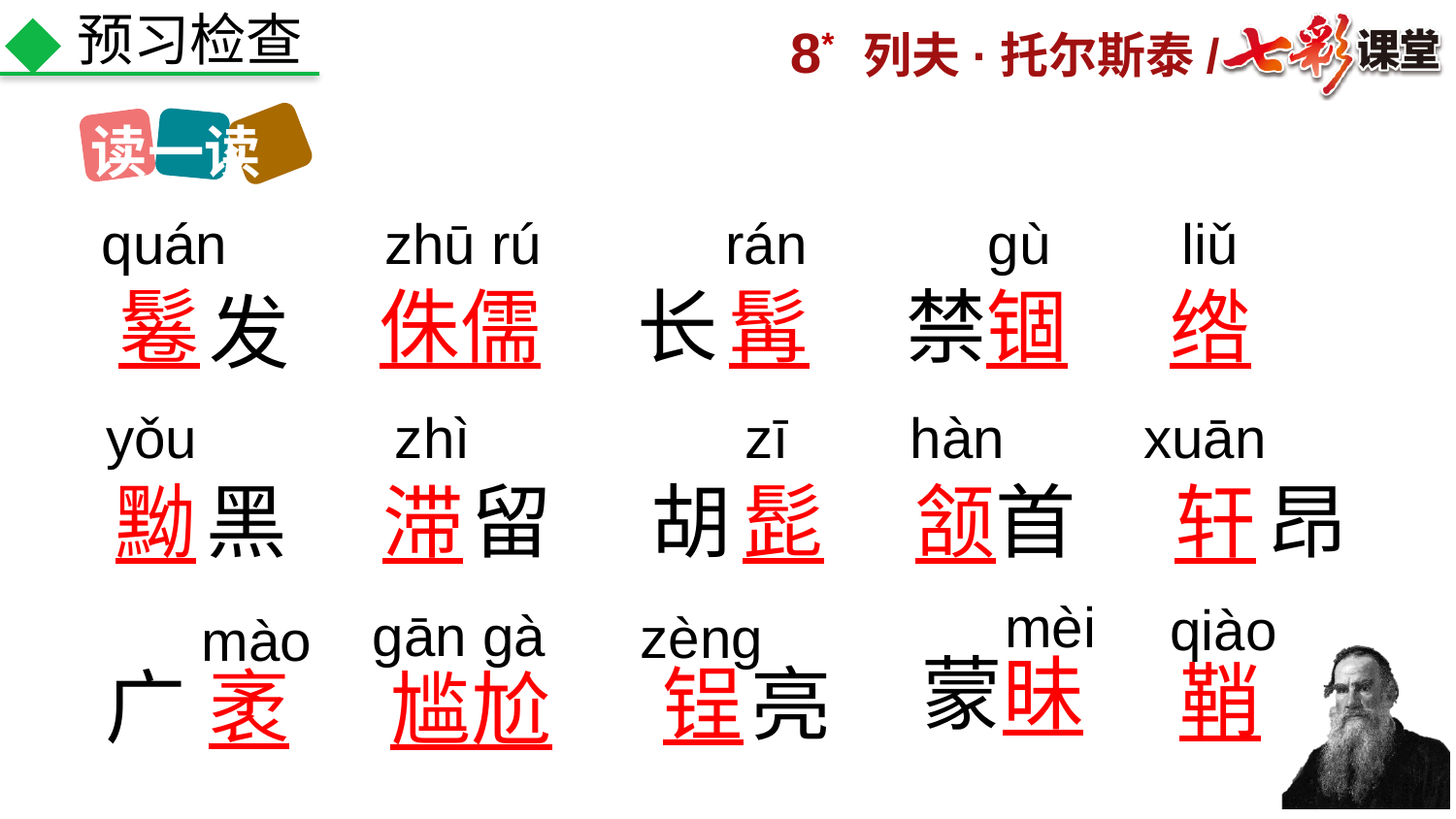

预习检查

读一读

quán
zhū rú
rán
gù
liǔ
鬈
侏儒
长
髯
禁
锢
绺
发
yǒu
zhì
zī
hàn
xuān
黝
黑
滞
留
胡
髭
颔
首
轩
昂
mèi
qiào
gān gà
zènɡ
mào
蒙
昧
鞘
锃
亮
广
袤
尴尬